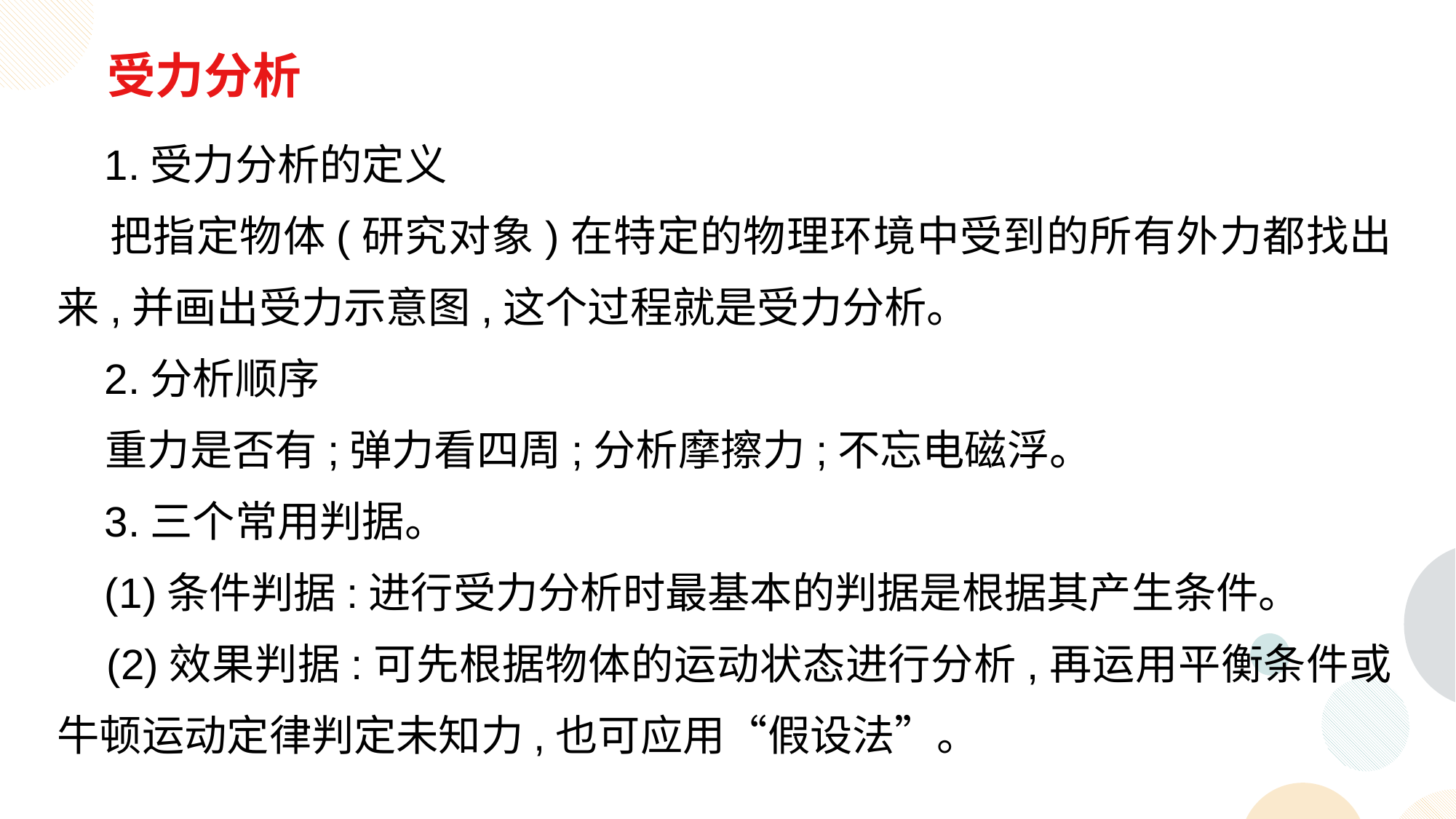

受力分析

    1.受力分析的定义
    把指定物体(研究对象)在特定的物理环境中受到的所有外力都找出来,并画出受力示意图,这个过程就是受力分析。
    2.分析顺序
    重力是否有;弹力看四周;分析摩擦力;不忘电磁浮。
    3.三个常用判据。
    (1)条件判据:进行受力分析时最基本的判据是根据其产生条件。
    (2)效果判据:可先根据物体的运动状态进行分析,再运用平衡条件或牛顿运动定律判定未知力,也可应用“假设法”。